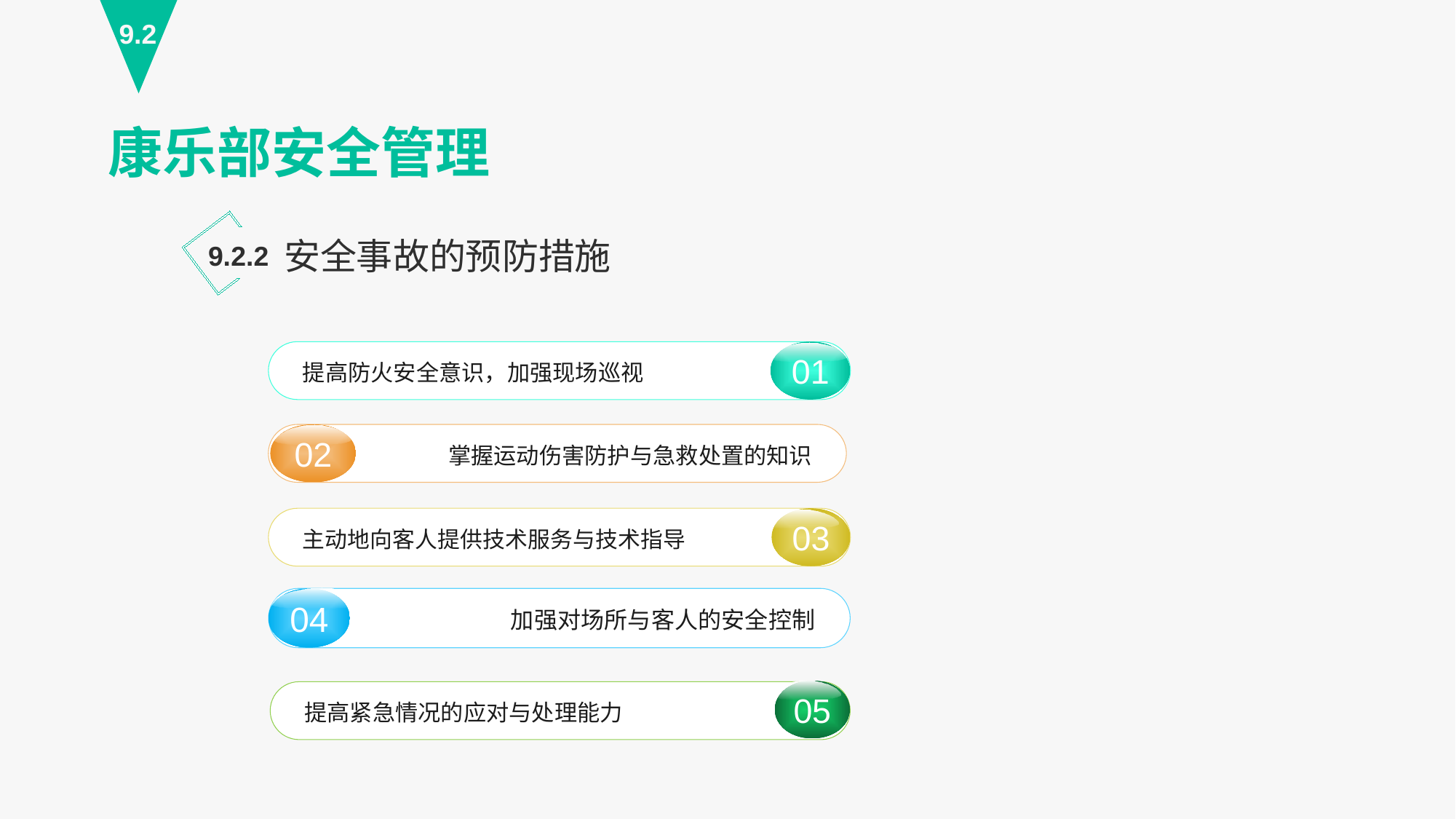

9.2
康乐部安全管理

安全事故的预防措施
9.2.2

01
提高防火安全意识，加强现场巡视

02
掌握运动伤害防护与急救处置的知识

03
主动地向客人提供技术服务与技术指导

加强对场所与客人的安全控制
04

05
提高紧急情况的应对与处理能力